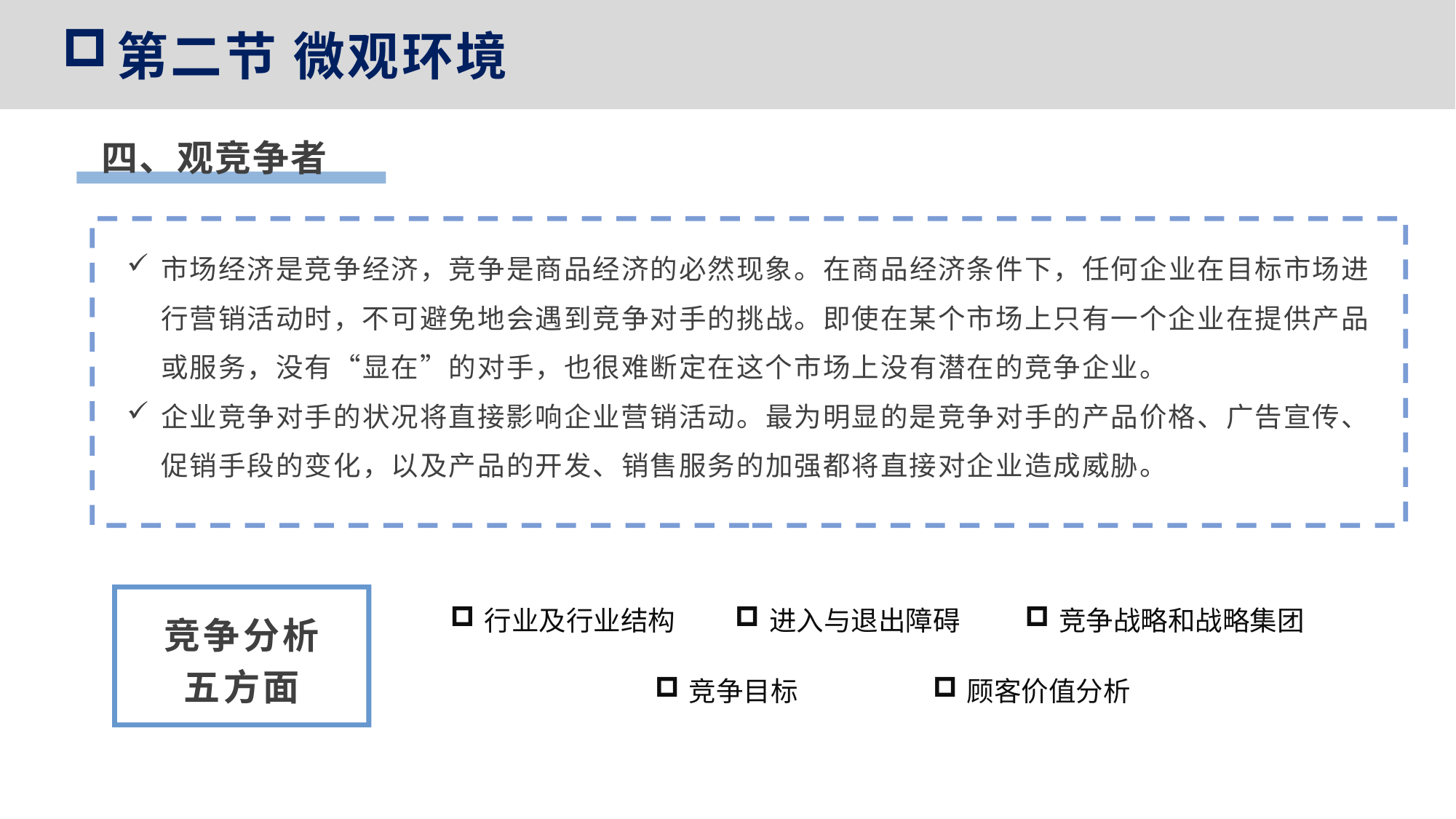

第二节 微观环境
四、观竞争者

市场经济是竞争经济，竞争是商品经济的必然现象。在商品经济条件下，任何企业在目标市场进行营销活动时，不可避免地会遇到竞争对手的挑战。即使在某个市场上只有一个企业在提供产品或服务，没有“显在”的对手，也很难断定在这个市场上没有潜在的竞争企业。
企业竞争对手的状况将直接影响企业营销活动。最为明显的是竞争对手的产品价格、广告宣传、促销手段的变化，以及产品的开发、销售服务的加强都将直接对企业造成威胁。

竞争分析
五方面
行业及行业结构
进入与退出障碍
竞争战略和战略集团
竞争目标
顾客价值分析